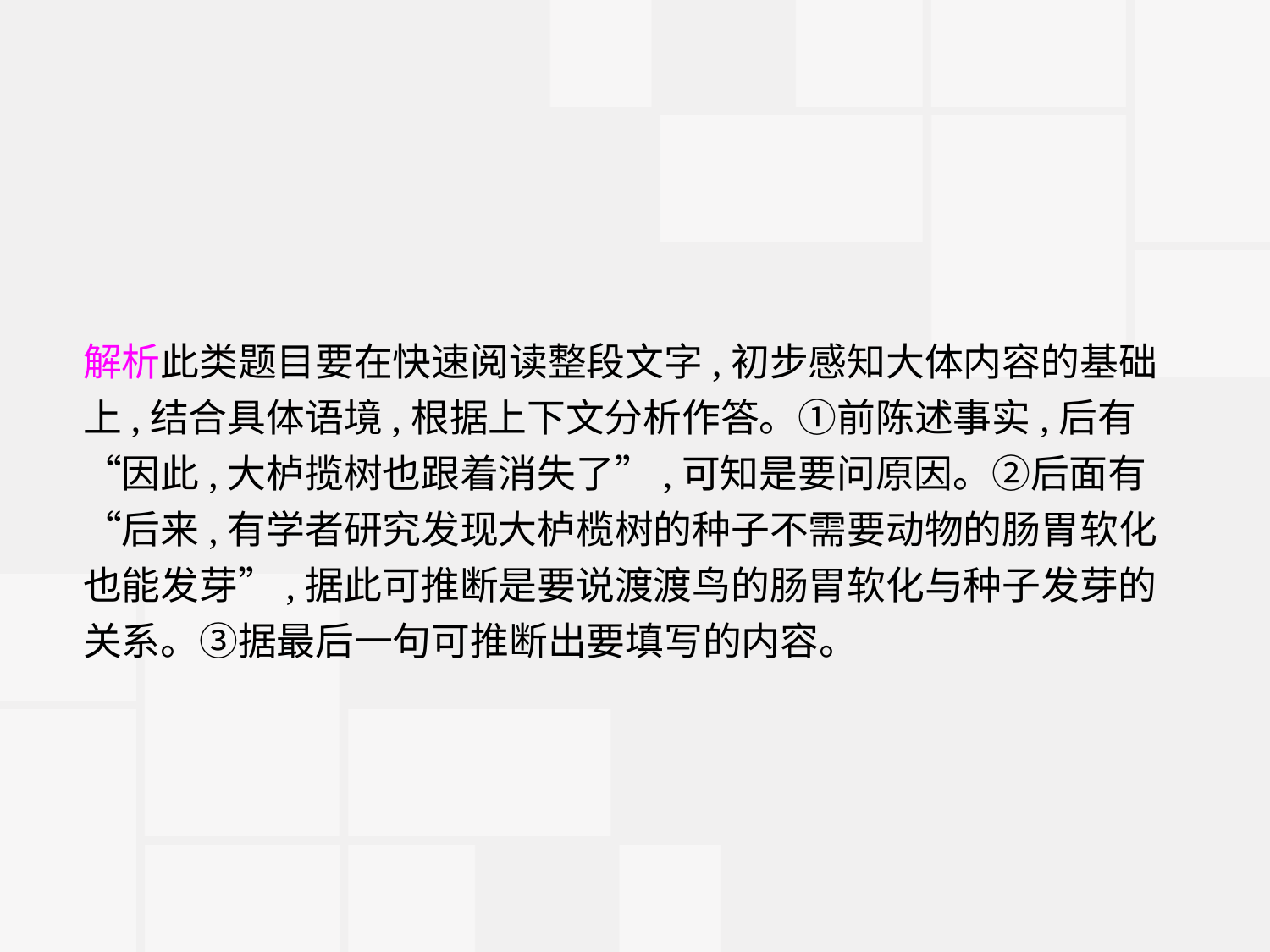

解析此类题目要在快速阅读整段文字,初步感知大体内容的基础上,结合具体语境,根据上下文分析作答。①前陈述事实,后有“因此,大栌揽树也跟着消失了”,可知是要问原因。②后面有“后来,有学者研究发现大栌榄树的种子不需要动物的肠胃软化也能发芽”,据此可推断是要说渡渡鸟的肠胃软化与种子发芽的关系。③据最后一句可推断出要填写的内容。